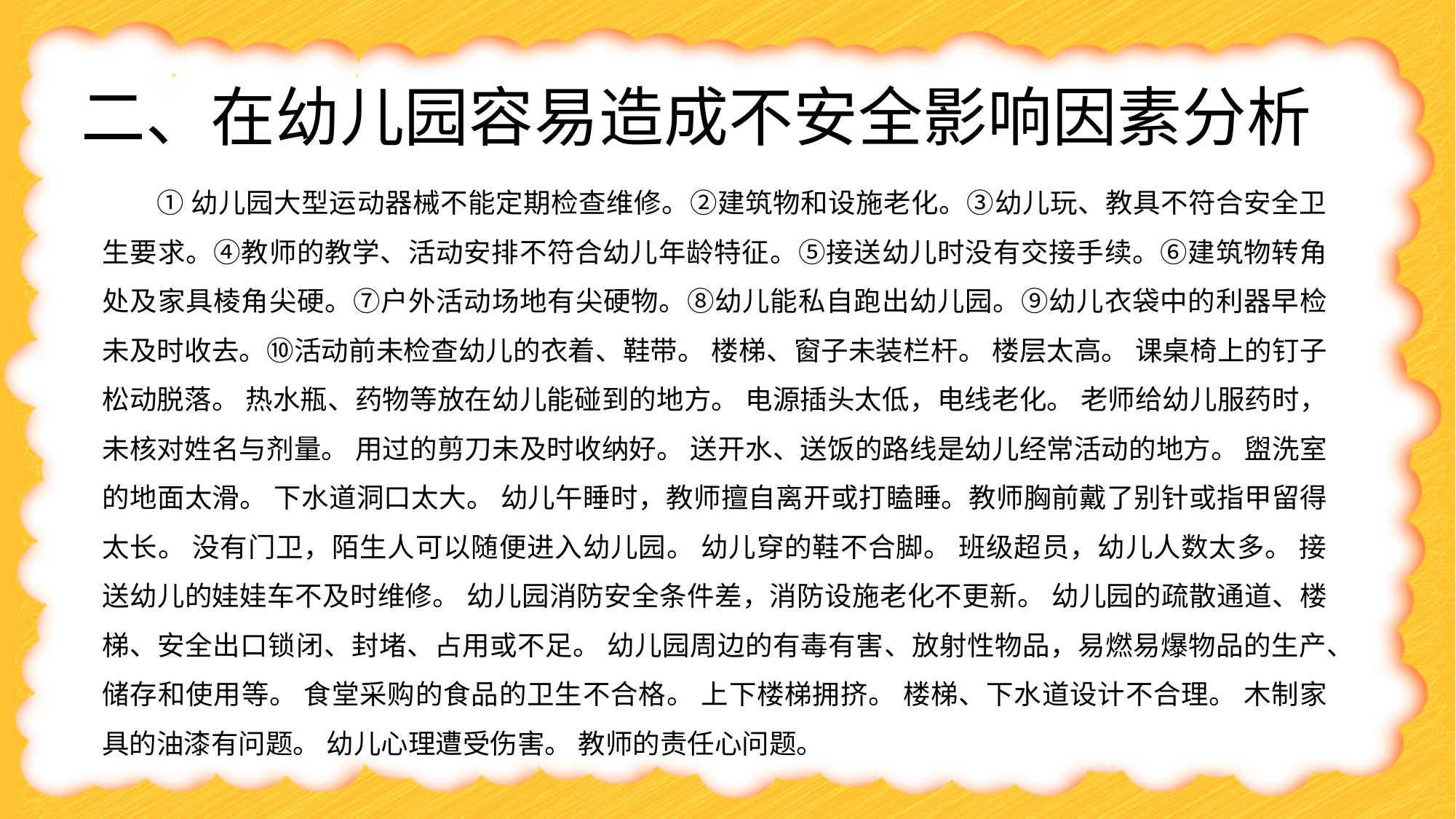

二、在幼儿园容易造成不安全影响因素分析
①幼儿园大型运动器械不能定期检查维修。②建筑物和设施老化。③幼儿玩、教具不符合安全卫生要求。④教师的教学、活动安排不符合幼儿年龄特征。⑤接送幼儿时没有交接手续。⑥建筑物转角处及家具棱角尖硬。⑦户外活动场地有尖硬物。⑧幼儿能私自跑出幼儿园。⑨幼儿衣袋中的利器早检未及时收去。⑩活动前未检查幼儿的衣着、鞋带。 楼梯、窗子未装栏杆。 楼层太高。 课桌椅上的钉子松动脱落。 热水瓶、药物等放在幼儿能碰到的地方。 电源插头太低，电线老化。 老师给幼儿服药时，未核对姓名与剂量。 用过的剪刀未及时收纳好。 送开水、送饭的路线是幼儿经常活动的地方。 盥洗室的地面太滑。 下水道洞口太大。 幼儿午睡时，教师擅自离开或打瞌睡。教师胸前戴了别针或指甲留得太长。 没有门卫，陌生人可以随便进入幼儿园。 幼儿穿的鞋不合脚。 班级超员，幼儿人数太多。 接送幼儿的娃娃车不及时维修。 幼儿园消防安全条件差，消防设施老化不更新。 幼儿园的疏散通道、楼梯、安全出口锁闭、封堵、占用或不足。 幼儿园周边的有毒有害、放射性物品，易燃易爆物品的生产、储存和使用等。 食堂采购的食品的卫生不合格。 上下楼梯拥挤。 楼梯、下水道设计不合理。 木制家具的油漆有问题。 幼儿心理遭受伤害。 教师的责任心问题。